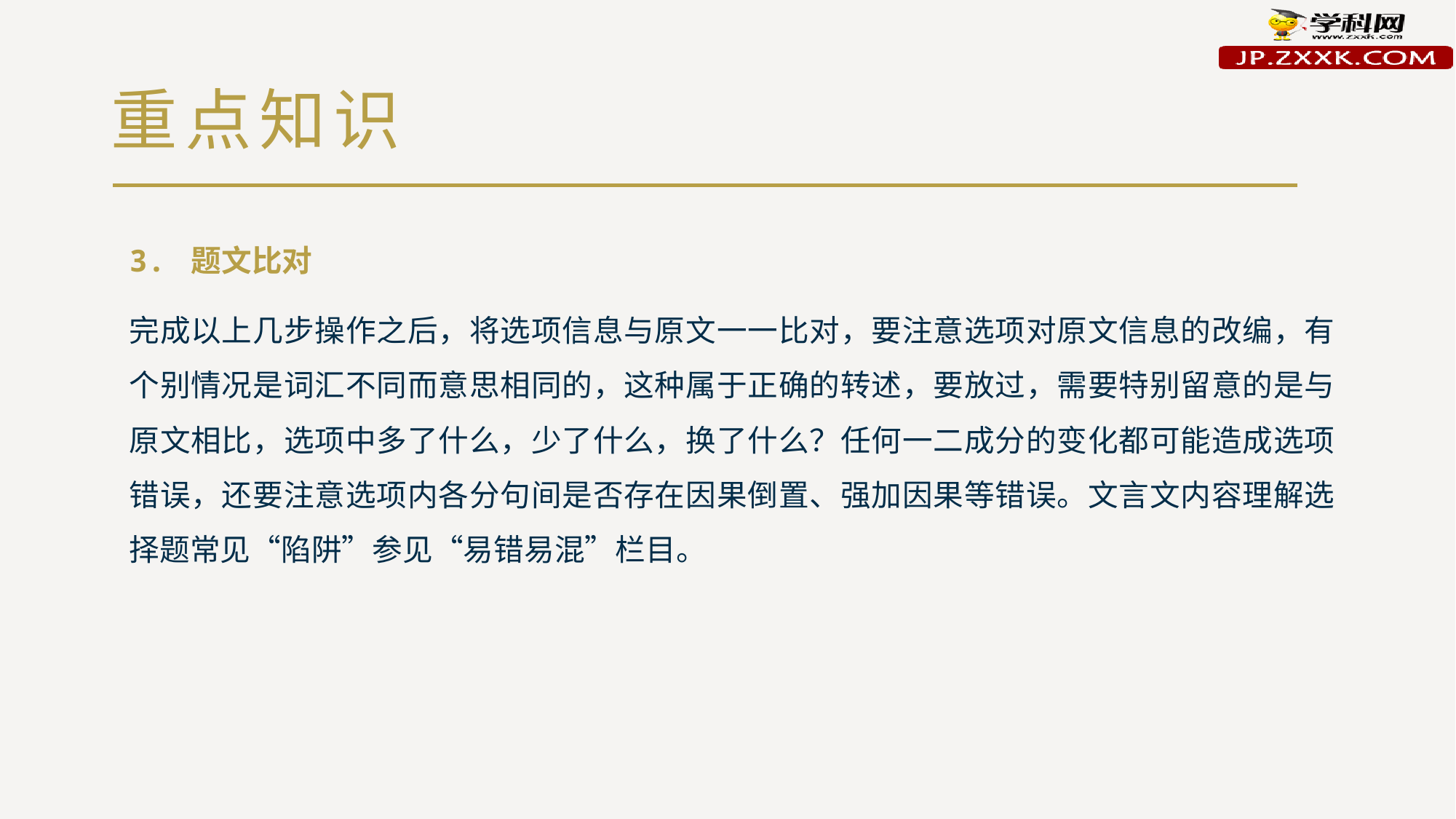

# 重点知识
3. 题文比对
完成以上几步操作之后，将选项信息与原文一一比对，要注意选项对原文信息的改编，有个别情况是词汇不同而意思相同的，这种属于正确的转述，要放过，需要特别留意的是与原文相比，选项中多了什么，少了什么，换了什么？任何一二成分的变化都可能造成选项错误，还要注意选项内各分句间是否存在因果倒置、强加因果等错误。文言文内容理解选择题常见“陷阱”参见“易错易混”栏目。